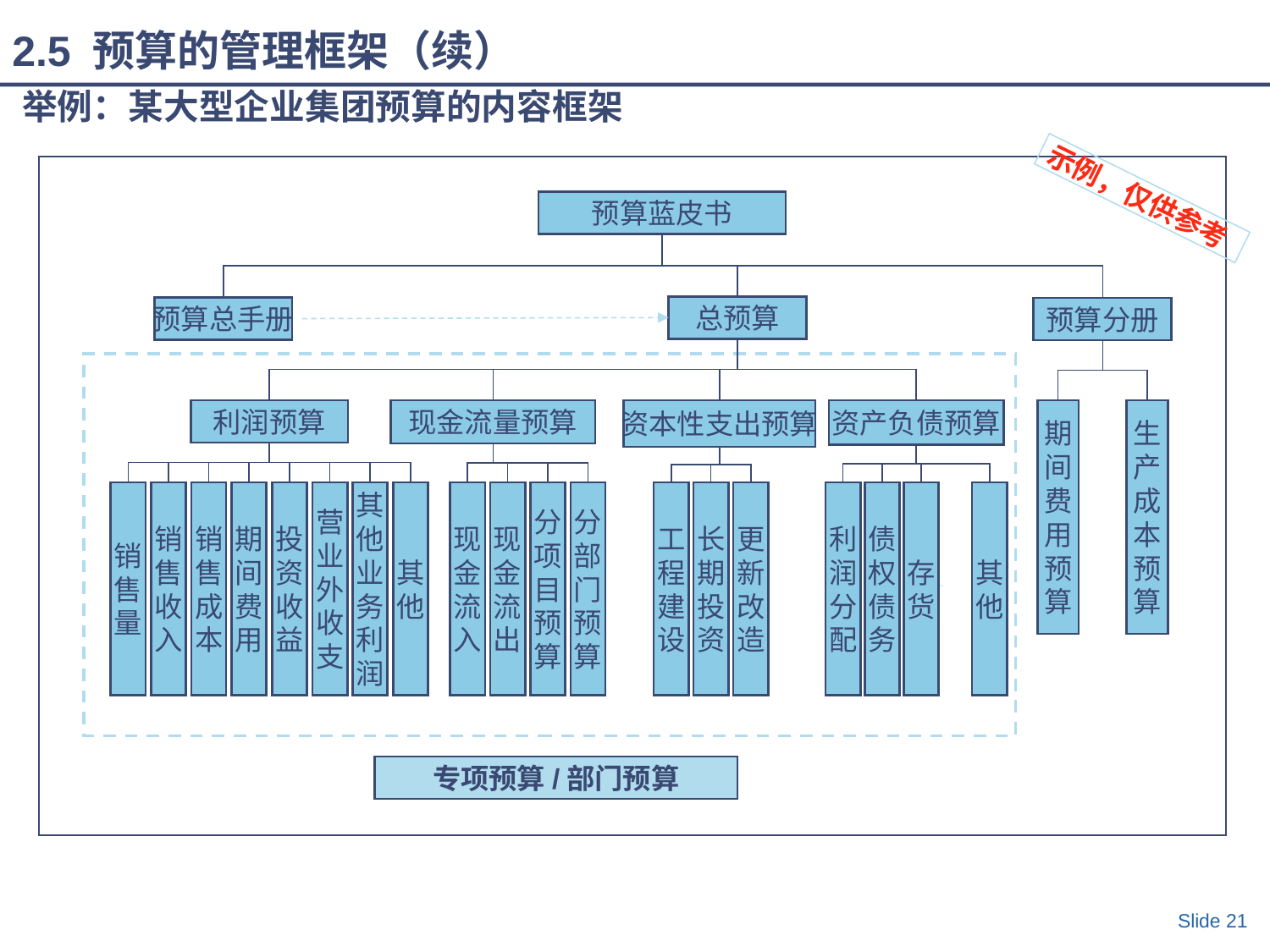

2.5 预算的管理框架（续）
# 举例：某大型企业集团预算的内容框架

示例，仅供参考
预算蓝皮书
总预算
预算总手册
预算分册

利润预算
现金流量预算
资本性支出预算
资产负债预算
期
间
费
用
预
算
生
产
成
本
预
算
销
售
量
销
售
收
入
销
售
成
本
期
间
费
用
投
资
收
益
营
业
外
收
支
其
他
业
务
利
润
其
他
现
金
流
入
现
金
流
出
分
项
目
预
算
分
部
门
预
算
工
程
建
设
长
期
投
资
更
新
改
造
利
润
分
配
债
权
债
务
存
货
其
他

专项预算/部门预算
Slide 21